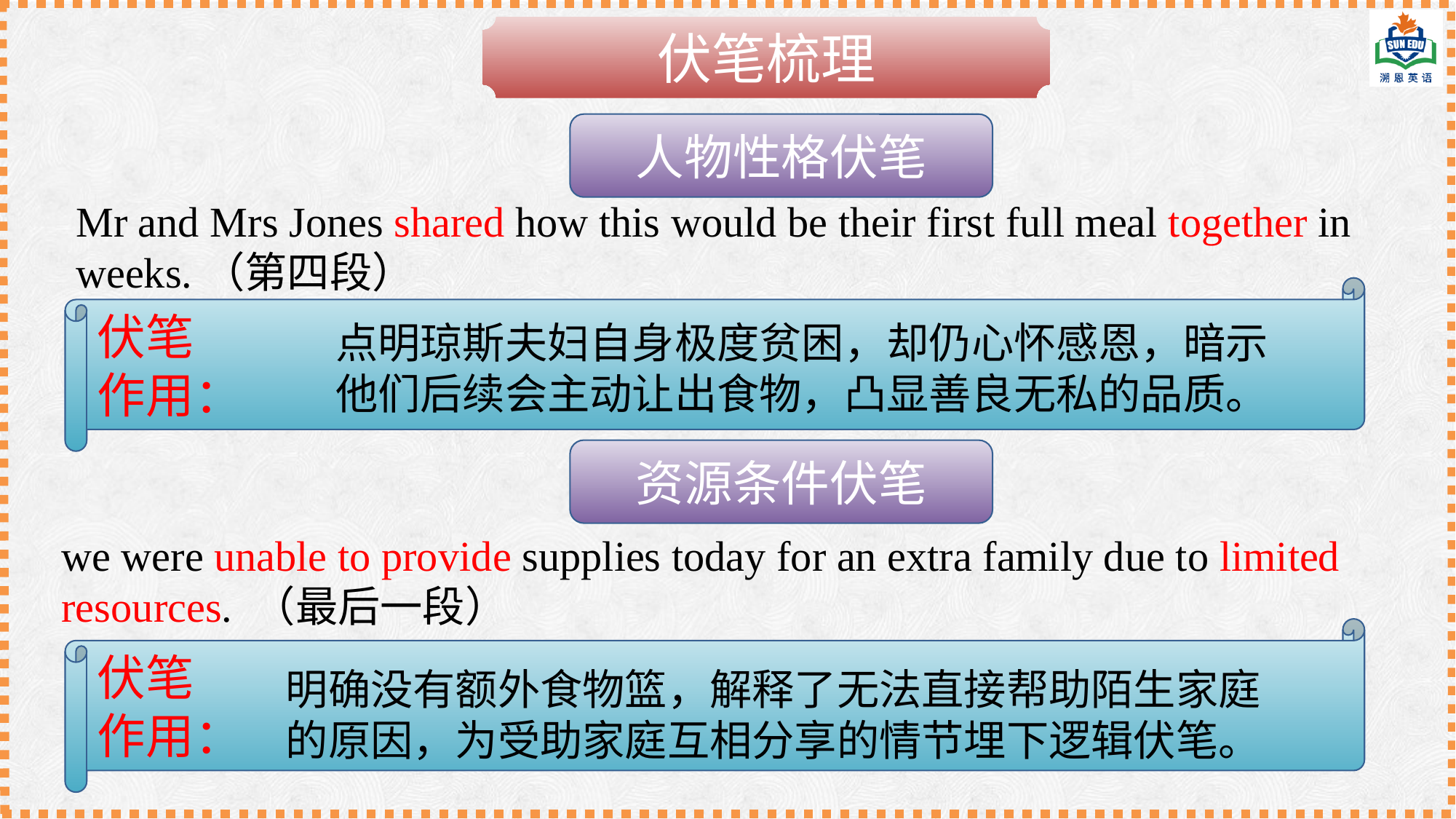

伏笔梳理
人物性格伏笔
Mr and Mrs Jones shared how this would be their first full meal together in weeks.（第四段）
伏笔
作用：
点明琼斯夫妇自身极度贫困，却仍心怀感恩，暗示他们后续会主动让出食物，凸显善良无私的品质。
资源条件伏笔
we were unable to provide supplies today for an extra family due to limited resources. （最后一段）
伏笔
作用：
明确没有额外食物篮，解释了无法直接帮助陌生家庭的原因，为受助家庭互相分享的情节埋下逻辑伏笔。